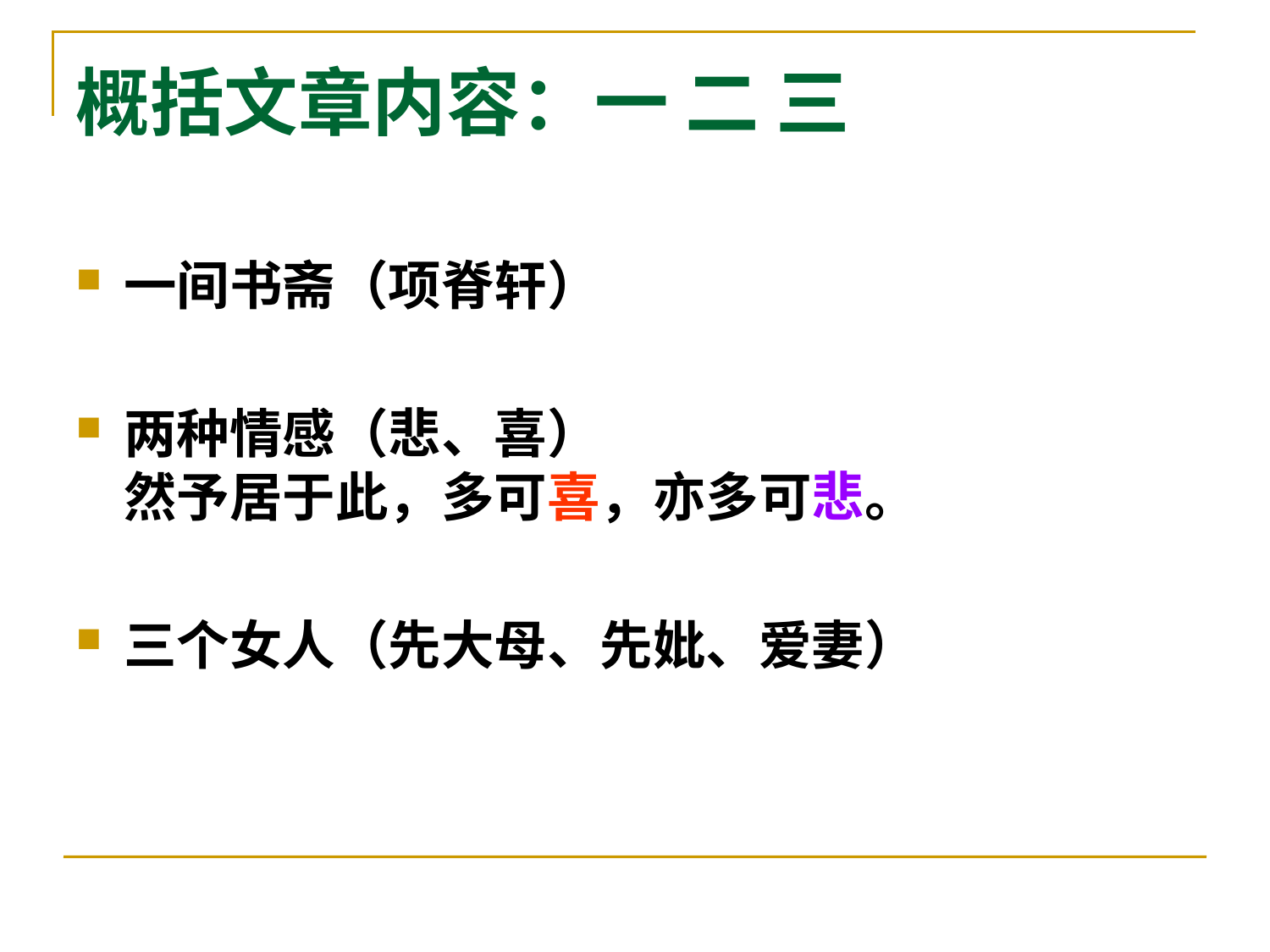

# 概括文章内容：一 二 三
一间书斋（项脊轩）

两种情感（悲、喜）
然予居于此，多可喜，亦多可悲。

三个女人（先大母、先妣、爱妻）